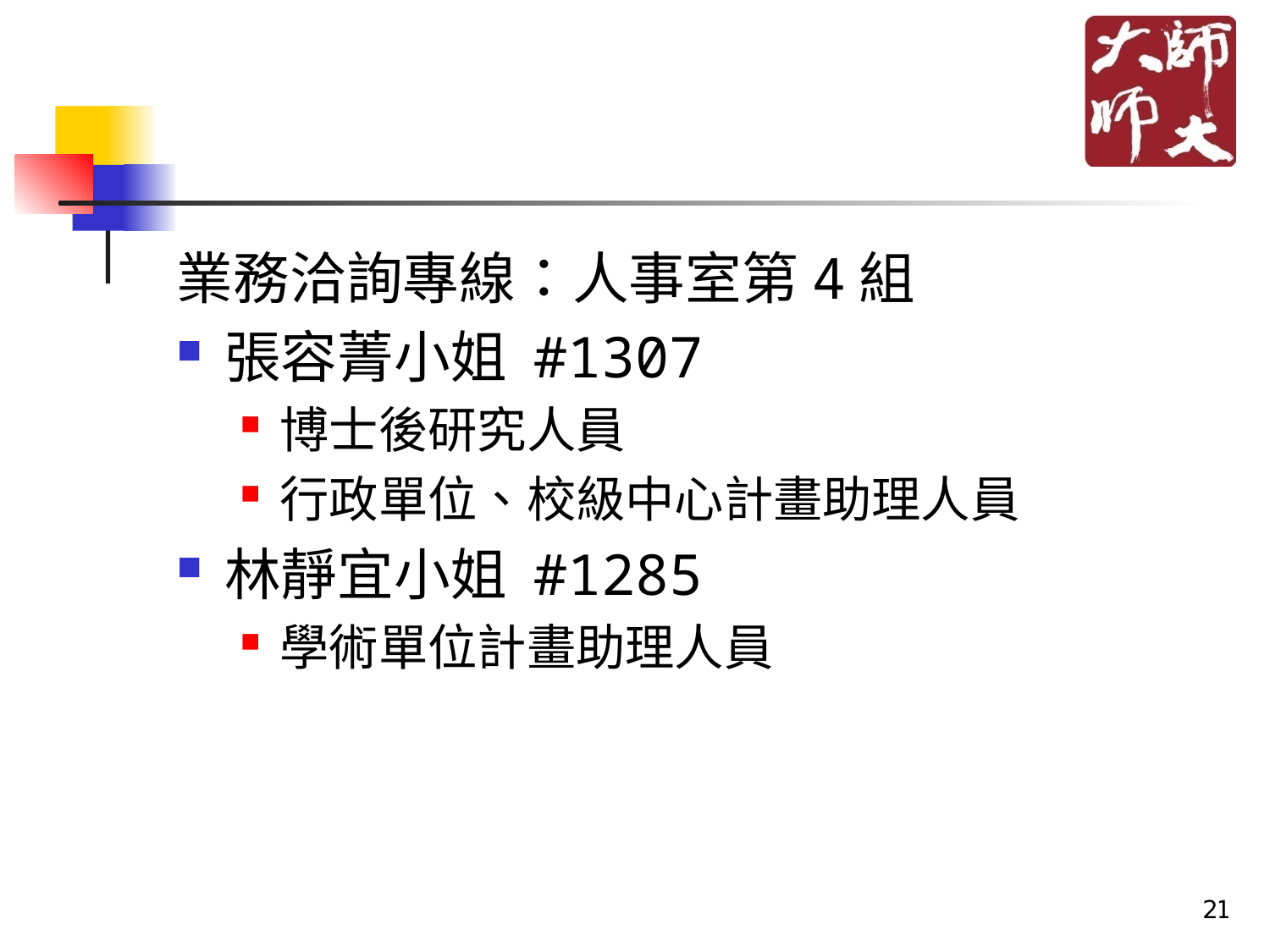

#
業務洽詢專線：人事室第4組
張容菁小姐 #1307
博士後研究人員
行政單位、校級中心計畫助理人員
林靜宜小姐 #1285
學術單位計畫助理人員

21